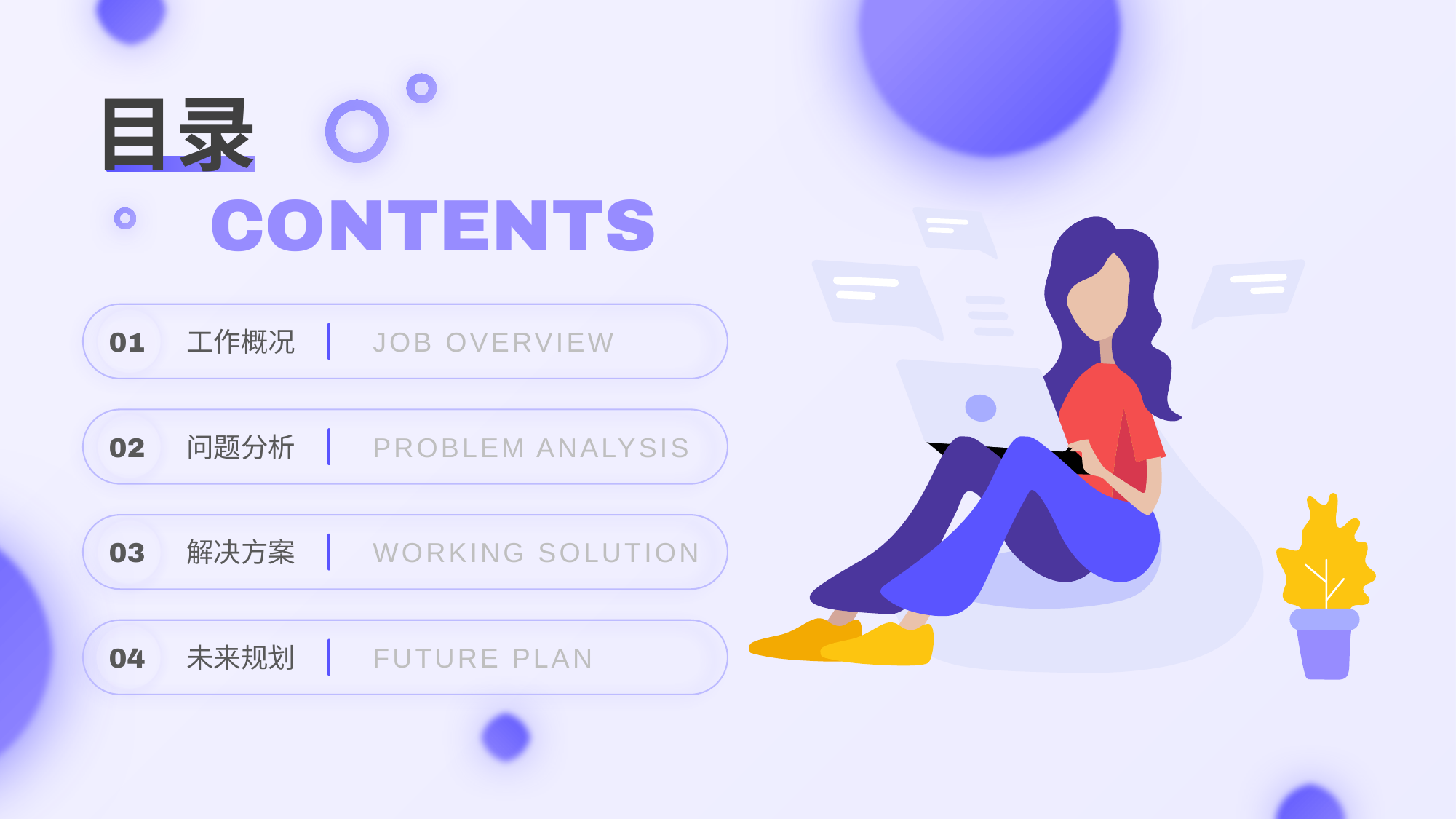

01
工作概况
JOB OVERVIEW

02
问题分析
PROBLEM ANALYSIS

03
解决方案
WORKING SOLUTION

04
未来规划
FUTURE PLAN